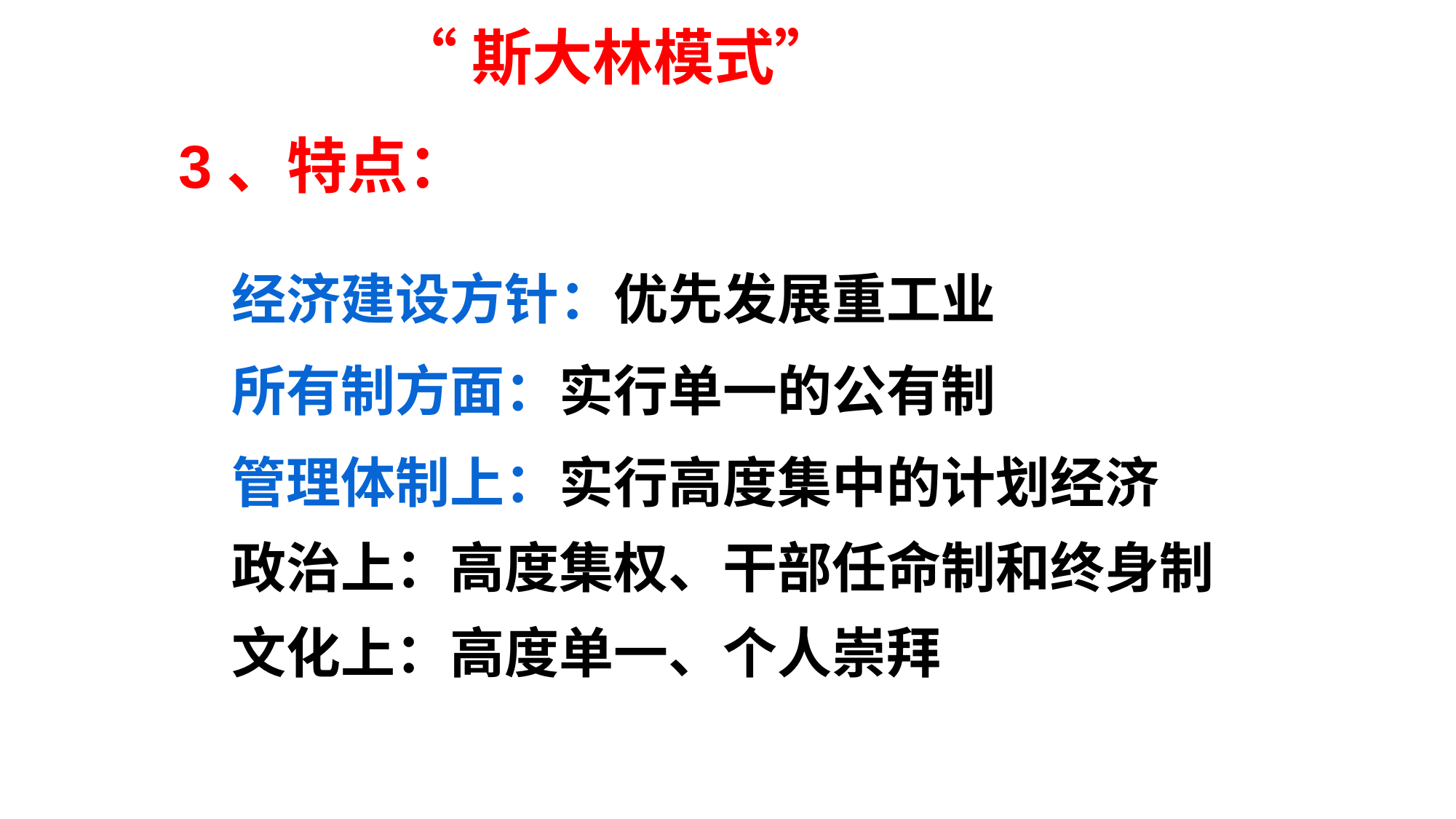

“斯大林模式”
3、特点：
经济建设方针：优先发展重工业
所有制方面：实行单一的公有制
管理体制上：实行高度集中的计划经济
政治上：高度集权、干部任命制和终身制
文化上：高度单一、个人崇拜